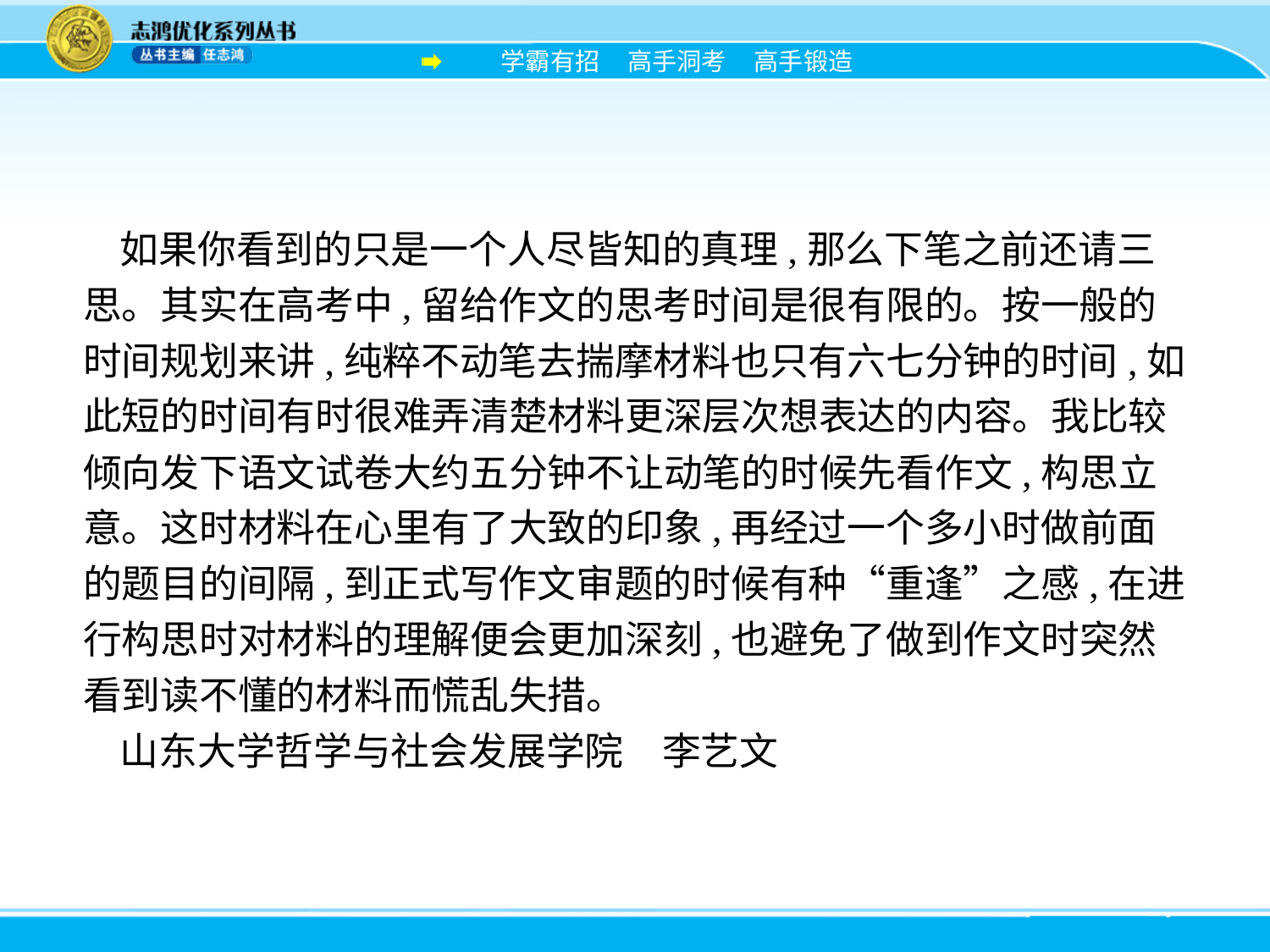

如果你看到的只是一个人尽皆知的真理,那么下笔之前还请三思。其实在高考中,留给作文的思考时间是很有限的。按一般的时间规划来讲,纯粹不动笔去揣摩材料也只有六七分钟的时间,如此短的时间有时很难弄清楚材料更深层次想表达的内容。我比较倾向发下语文试卷大约五分钟不让动笔的时候先看作文,构思立意。这时材料在心里有了大致的印象,再经过一个多小时做前面的题目的间隔,到正式写作文审题的时候有种“重逢”之感,在进行构思时对材料的理解便会更加深刻,也避免了做到作文时突然看到读不懂的材料而慌乱失措。
山东大学哲学与社会发展学院　李艺文